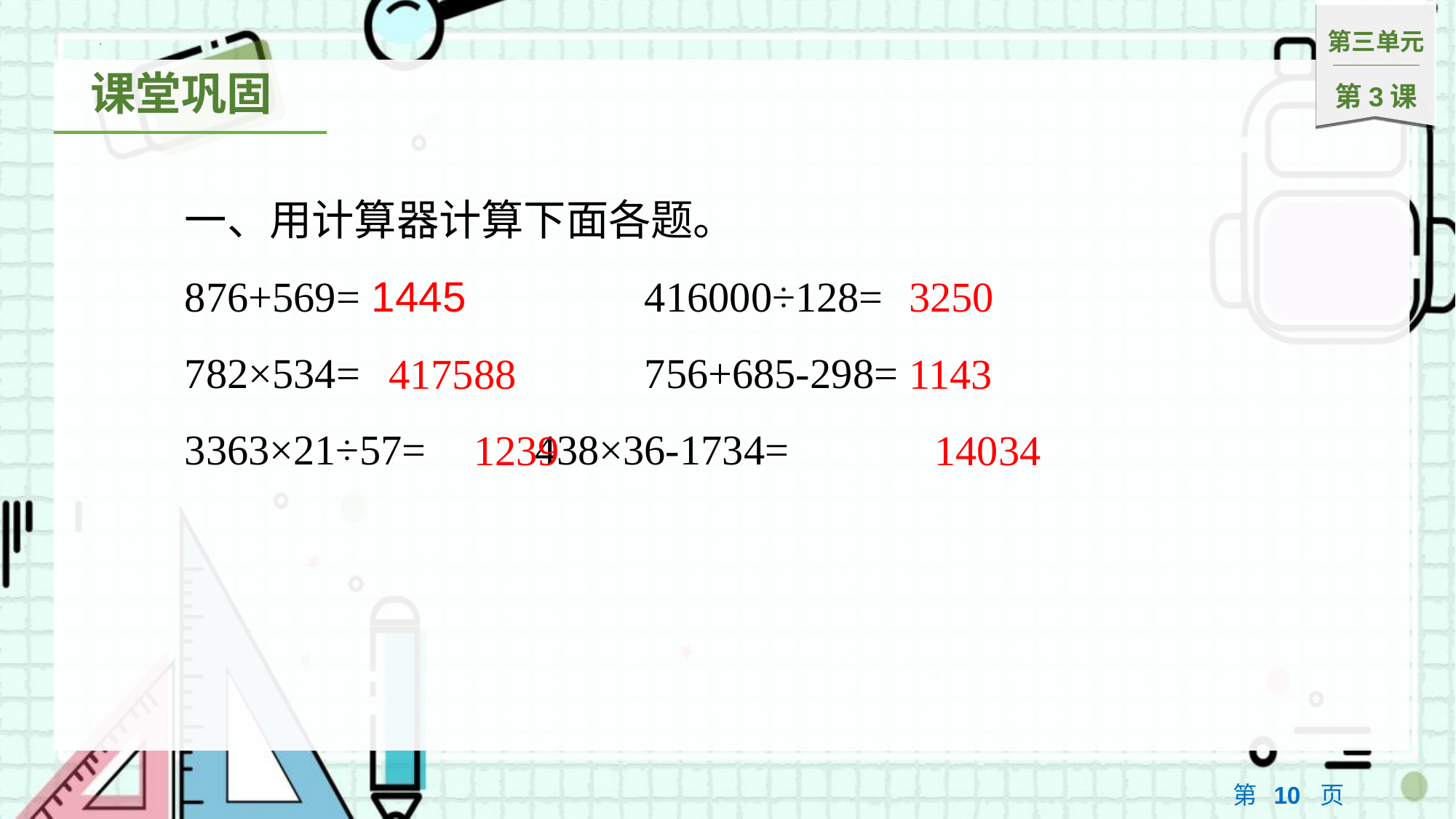

一、用计算器计算下面各题。
876+569=			416000÷128=
782×534=			756+685-298=
3363×21÷57=		438×36-1734=
1445
3250
417588
1143
1239
14034